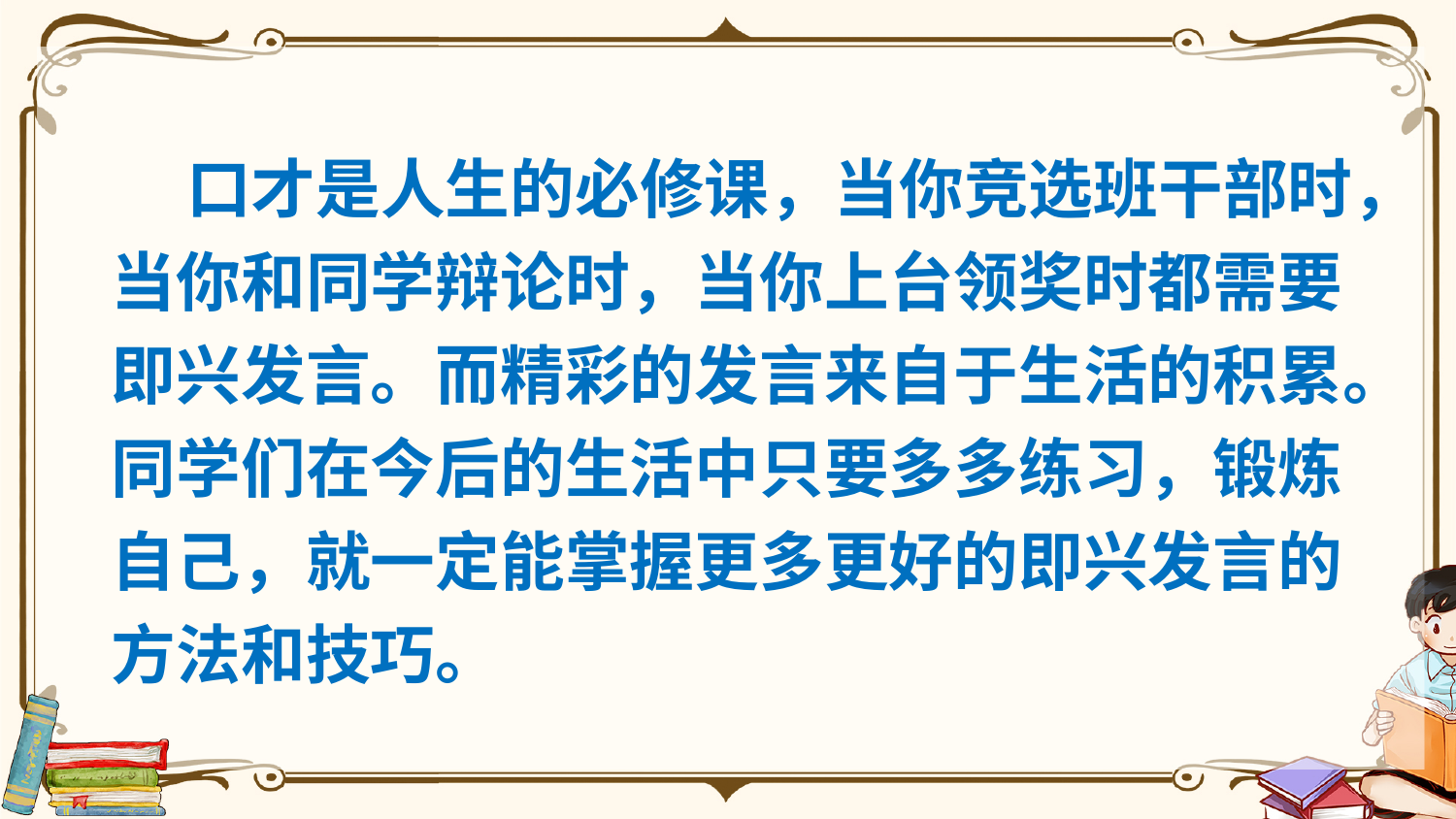

口才是人生的必修课，当你竞选班干部时，当你和同学辩论时，当你上台领奖时都需要即兴发言。而精彩的发言来自于生活的积累。同学们在今后的生活中只要多多练习，锻炼自己，就一定能掌握更多更好的即兴发言的方法和技巧。